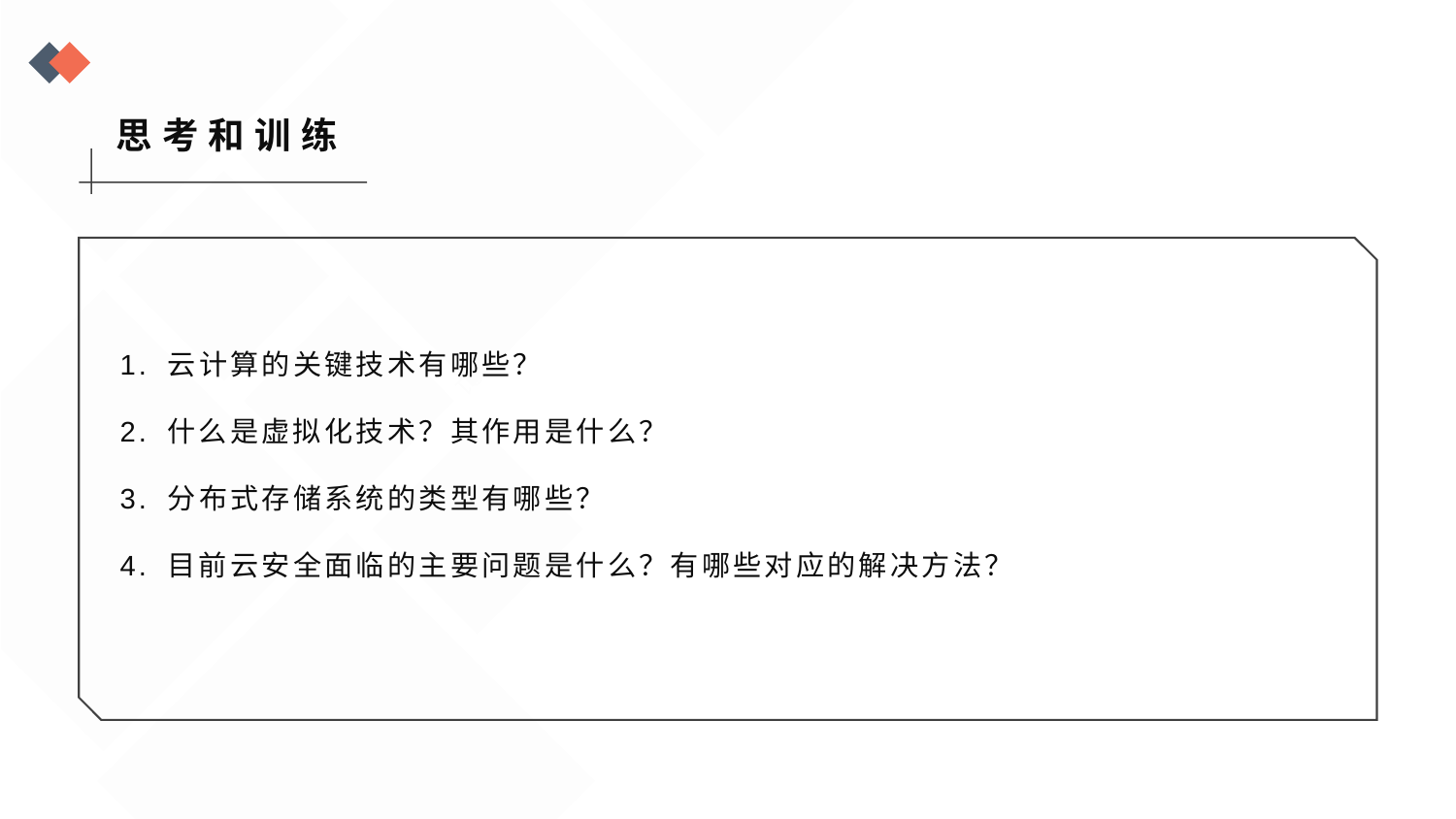

思考和训练

1. 云计算的关键技术有哪些？
2. 什么是虚拟化技术？其作用是什么？
3. 分布式存储系统的类型有哪些？
4. 目前云安全面临的主要问题是什么？有哪些对应的解决方法？